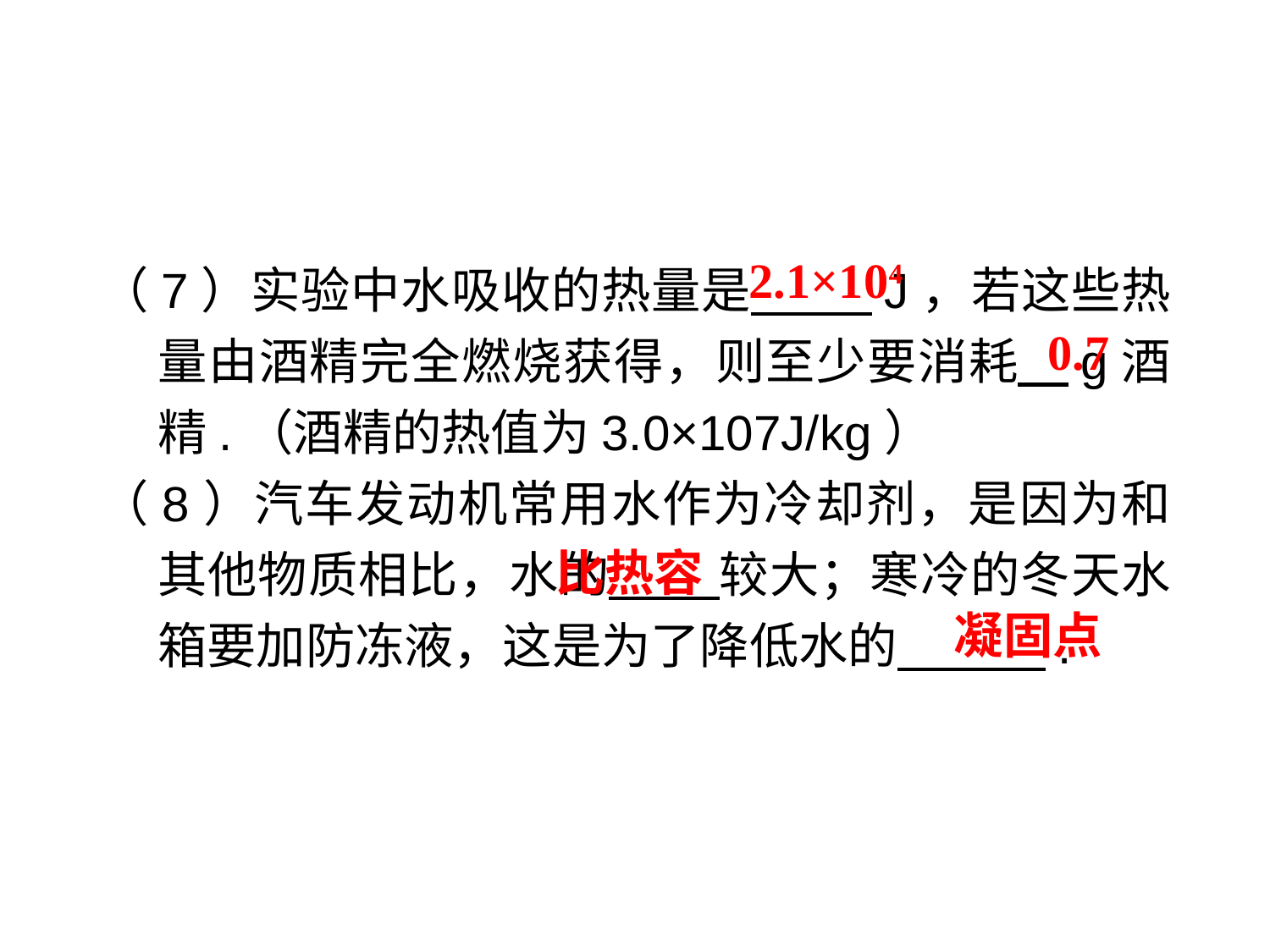

2.1×104
（7）实验中水吸收的热量是     　 J，若这些热量由酒精完全燃烧获得，则至少要消耗    g酒精.（酒精的热值为3.0×107J/kg）
（8）汽车发动机常用水作为冷却剂，是因为和其他物质相比，水的     　较大；寒冷的冬天水箱要加防冻液，这是为了降低水的     　    .
0.7
比热容
凝固点